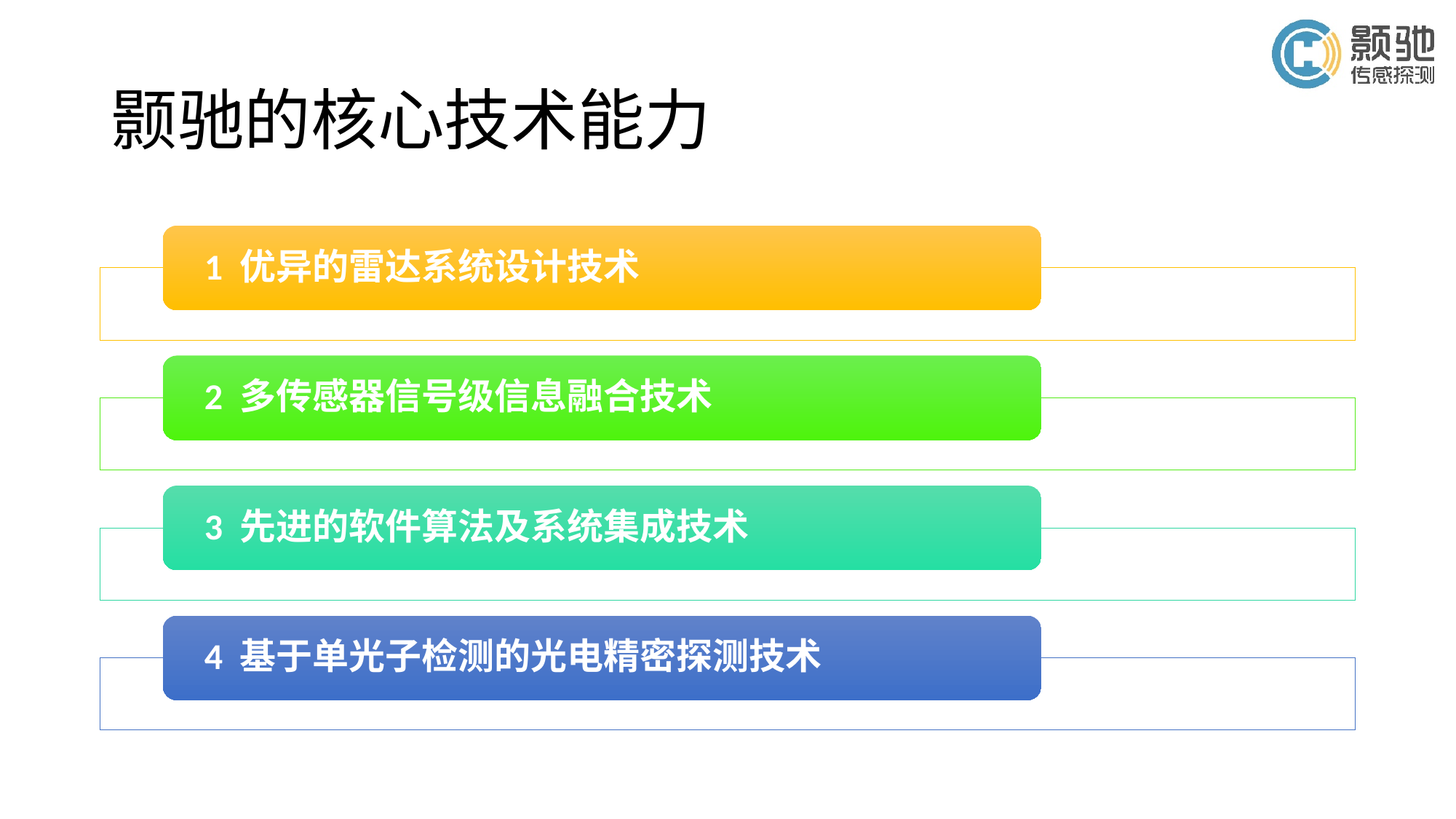

# 颢驰的核心技术能力
1 优异的雷达系统设计技术
2 多传感器信号级信息融合技术
3 先进的软件算法及系统集成技术
4 基于单光子检测的光电精密探测技术